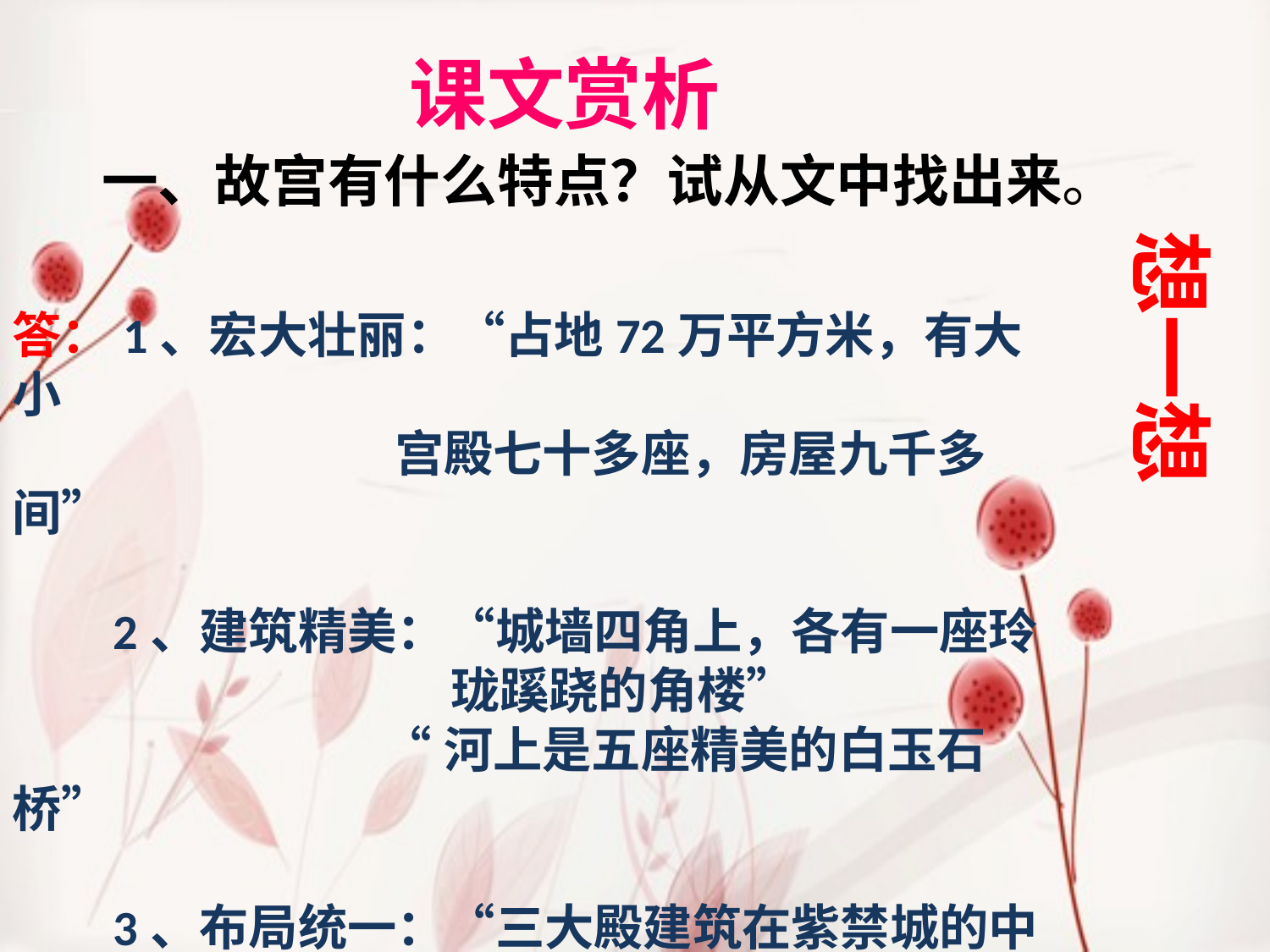

课文赏析
一、故宫有什么特点？试从文中找出来。
想一想
答：1、宏大壮丽：“占地72万平方米，有大 小
                                 宫殿七十多座，房屋九千多间”

         2、建筑精美：“城墙四角上，各有一座玲
                                      珑蹊跷的角楼”
                                 “河上是五座精美的白玉石桥”

         3、布局统一：“三大殿建筑在紫禁城的中
                                     轴线上”